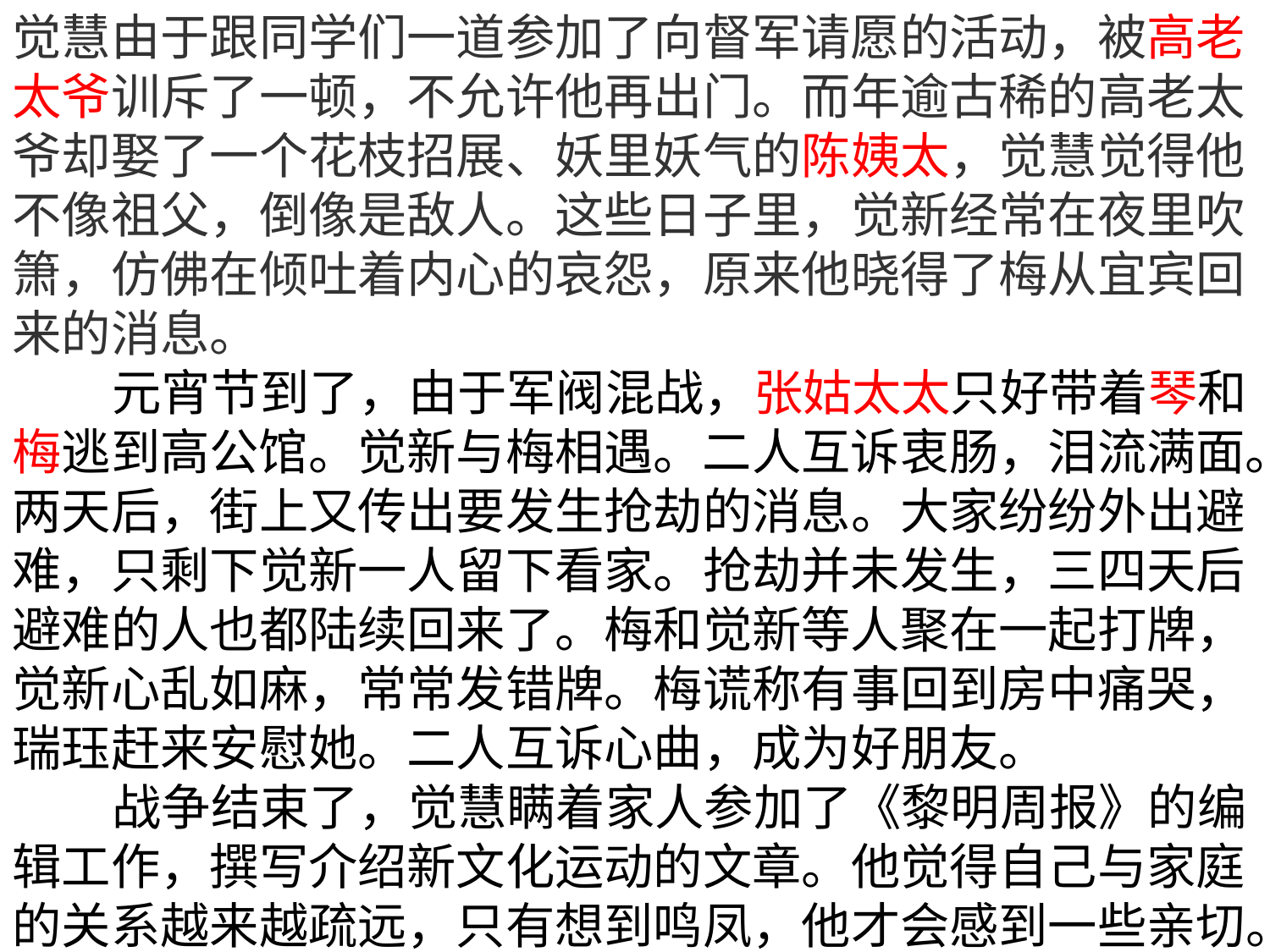

觉慧由于跟同学们一道参加了向督军请愿的活动，被高老太爷训斥了一顿，不允许他再出门。而年逾古稀的高老太爷却娶了一个花枝招展、妖里妖气的陈姨太，觉慧觉得他不像祖父，倒像是敌人。这些日子里，觉新经常在夜里吹箫，仿佛在倾吐着内心的哀怨，原来他晓得了梅从宜宾回来的消息。
        元宵节到了，由于军阀混战，张姑太太只好带着琴和梅逃到高公馆。觉新与梅相遇。二人互诉衷肠，泪流满面。两天后，街上又传出要发生抢劫的消息。大家纷纷外出避难，只剩下觉新一人留下看家。抢劫并未发生，三四天后避难的人也都陆续回来了。梅和觉新等人聚在一起打牌，觉新心乱如麻，常常发错牌。梅谎称有事回到房中痛哭，瑞珏赶来安慰她。二人互诉心曲，成为好朋友。
        战争结束了，觉慧瞒着家人参加了《黎明周报》的编辑工作，撰写介绍新文化运动的文章。他觉得自己与家庭的关系越来越疏远，只有想到鸣凤，他才会感到一些亲切。